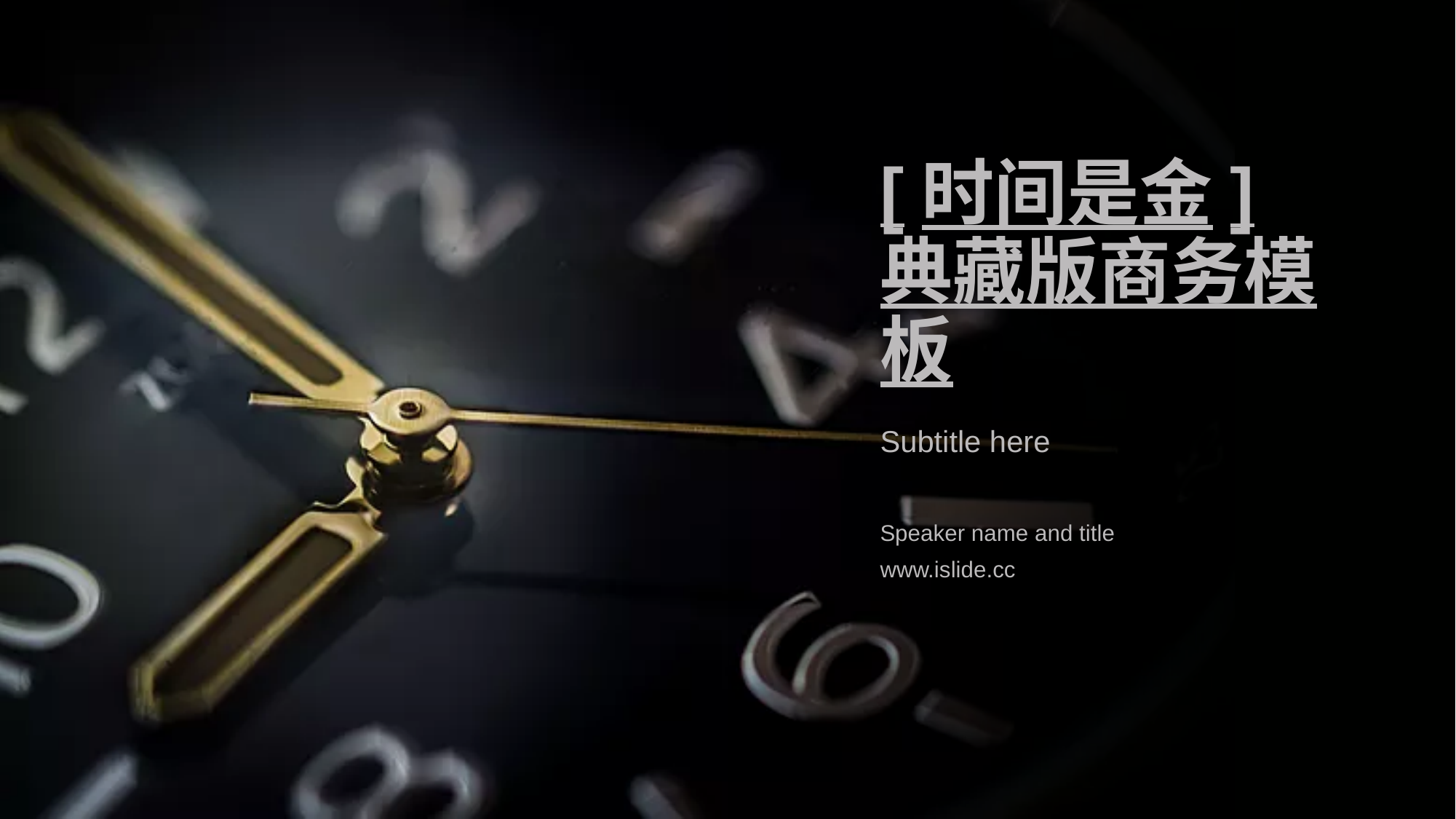

# [时间是金]典藏版商务模板
Subtitle here
Speaker name and title
www.islide.cc